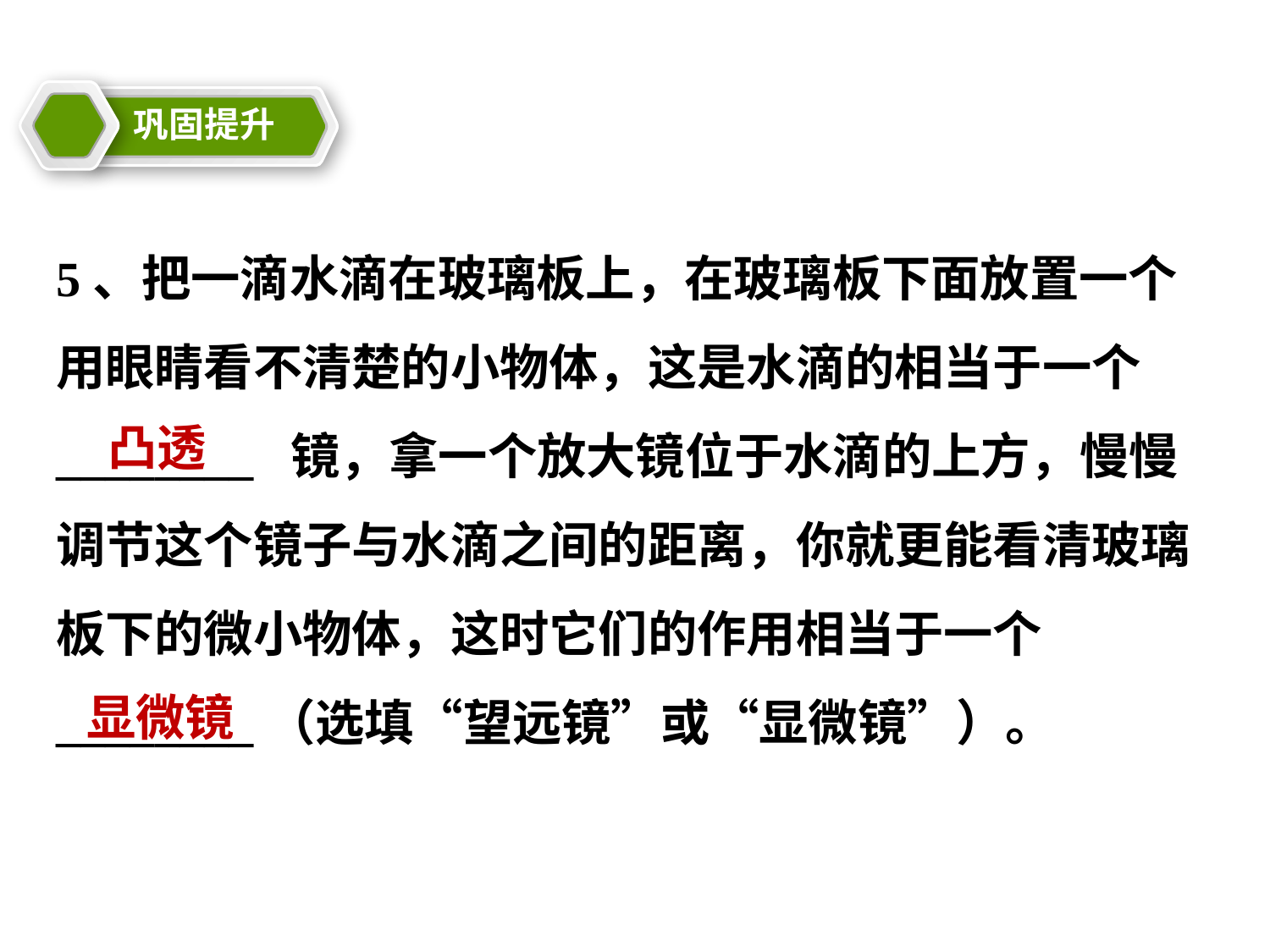

巩固提升
教学目标
5、把一滴水滴在玻璃板上，在玻璃板下面放置一个用眼睛看不清楚的小物体，这是水滴的相当于一个________  镜，拿一个放大镜位于水滴的上方，慢慢调节这个镜子与水滴之间的距离，你就更能看清玻璃板下的微小物体，这时它们的作用相当于一个________（选填“望远镜”或“显微镜”）。
凸透
显微镜